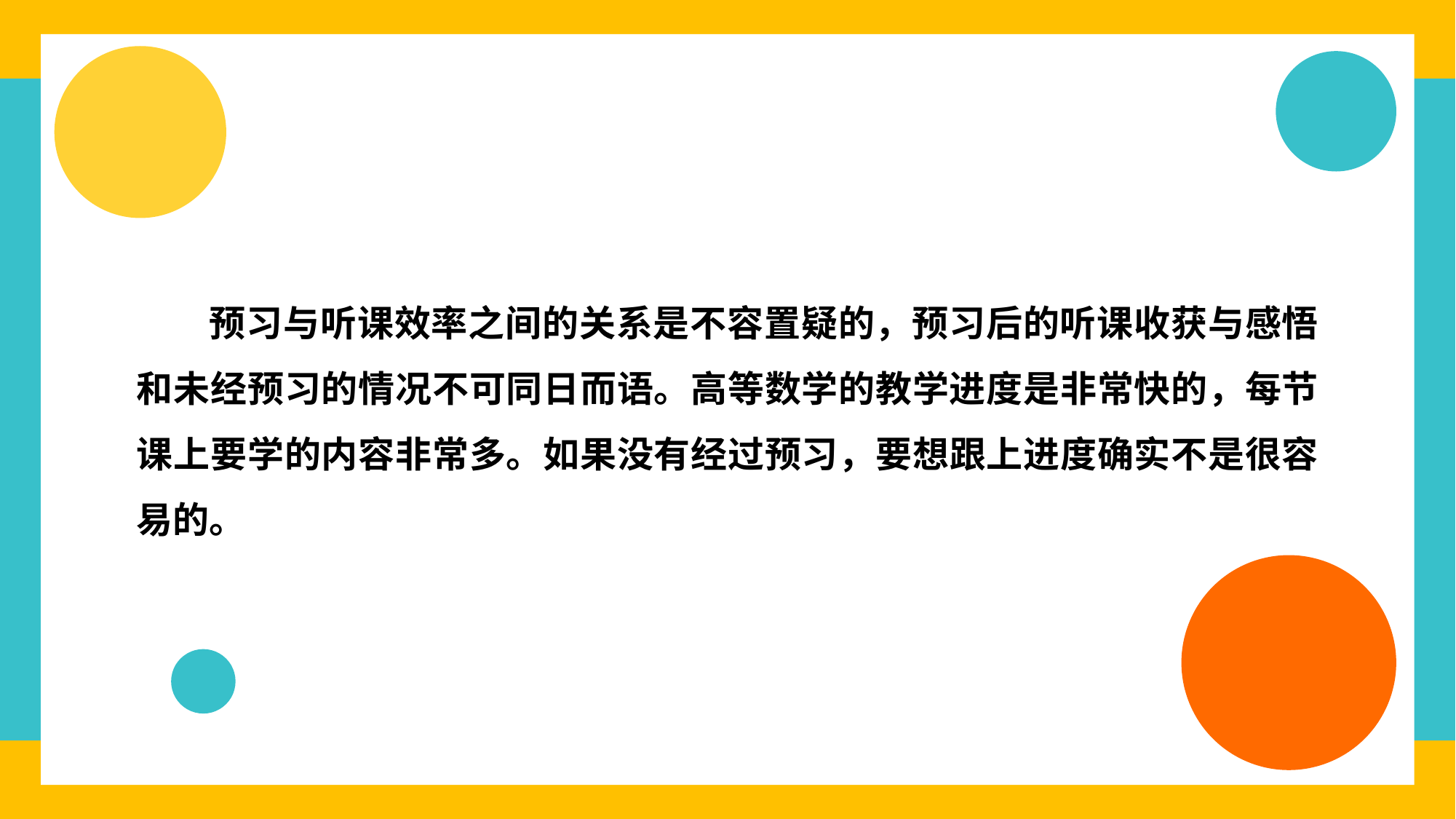

预习与听课效率之间的关系是不容置疑的，预习后的听课收获与感悟和未经预习的情况不可同日而语。高等数学的教学进度是非常快的，每节课上要学的内容非常多。如果没有经过预习，要想跟上进度确实不是很容易的。